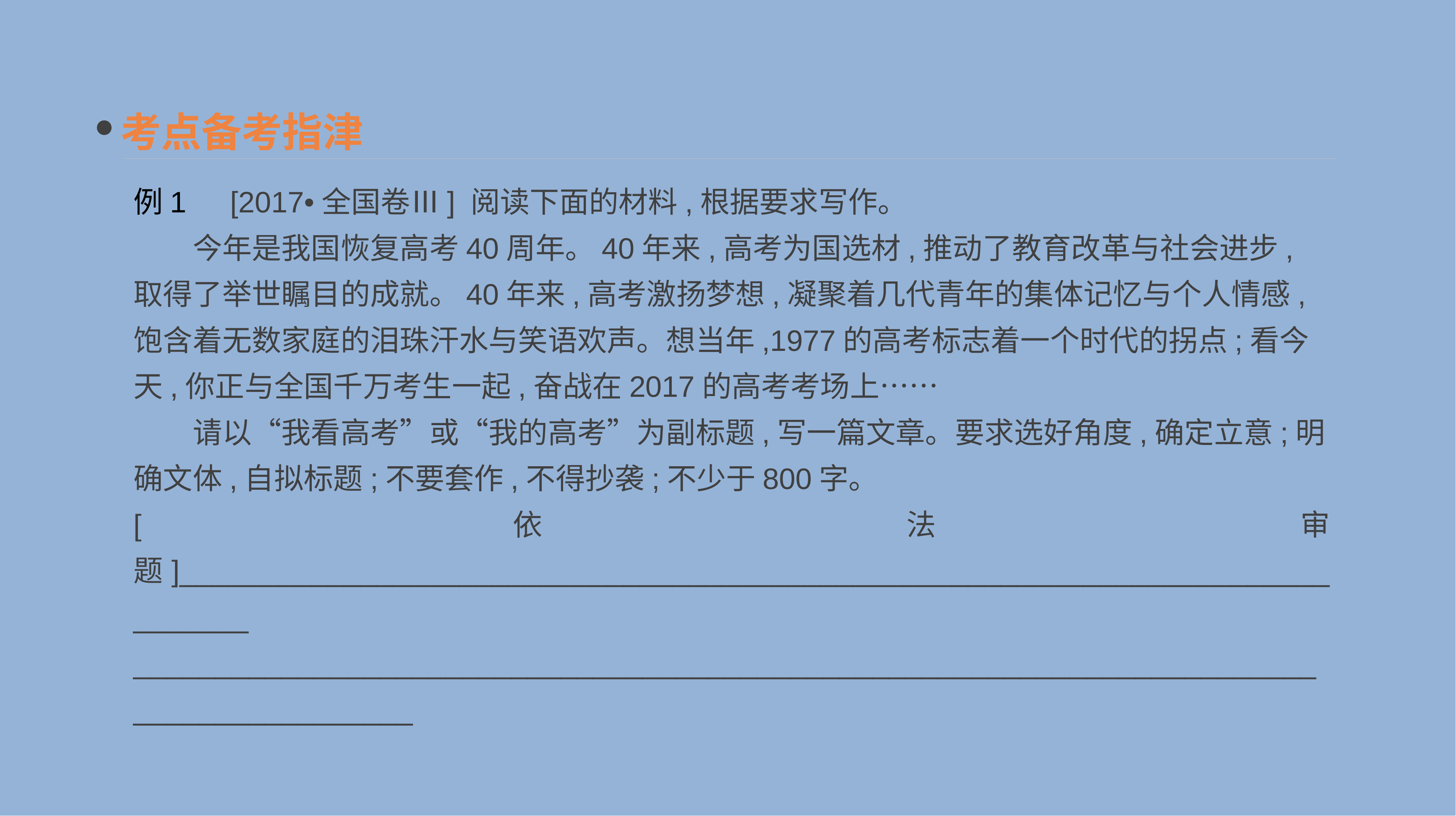

考点备考指津

例1　[2017•全国卷Ⅲ] 阅读下面的材料,根据要求写作。
　　今年是我国恢复高考40周年。40年来,高考为国选材,推动了教育改革与社会进步,取得了举世瞩目的成就。40年来,高考激扬梦想,凝聚着几代青年的集体记忆与个人情感,饱含着无数家庭的泪珠汗水与笑语欢声。想当年,1977的高考标志着一个时代的拐点;看今天,你正与全国千万考生一起,奋战在2017的高考考场上……
　　请以“我看高考”或“我的高考”为副标题,写一篇文章。要求选好角度,确定立意;明确文体,自拟标题;不要套作,不得抄袭;不少于800字。
[依法审题]_____________________________________________________________________________
_________________________________________________________________________________________